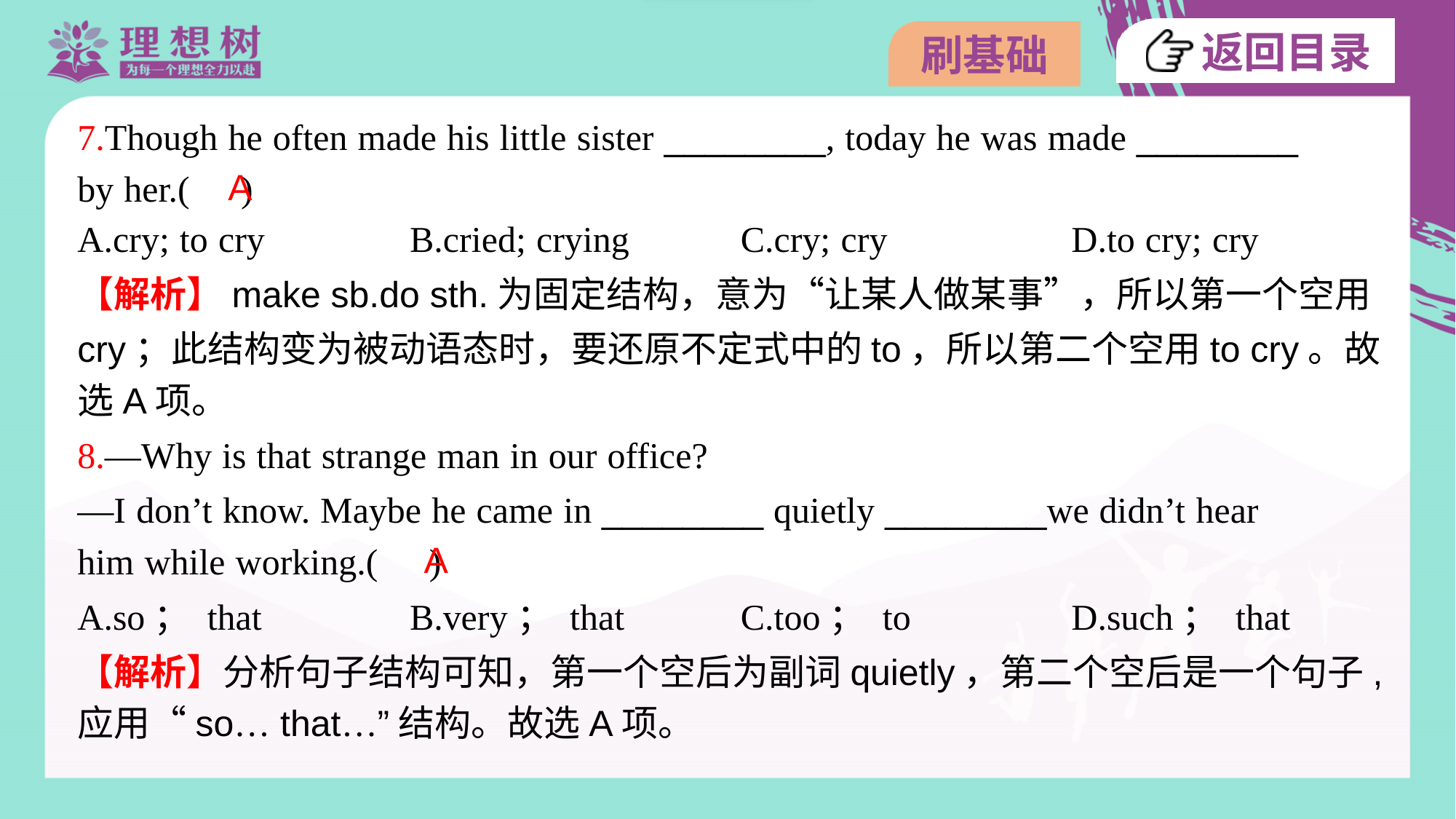

7.Though he often made his little sister ________, today he was made ________
by her.(     )
A
A.cry; to cry	B.cried; crying	C.cry; cry	D.to cry; cry
【解析】make sb.do sth.为固定结构，意为“让某人做某事”，所以第一个空用
cry；此结构变为被动语态时，要还原不定式中的to，所以第二个空用to cry。故
选A项。
8.—Why is that strange man in our office?
—I don’t know. Maybe he came in ________ quietly ________we didn’t hear
him while working.(     )
A
A.so； that	B.very； that	C.too； to	D.such； that
【解析】分析句子结构可知，第一个空后为副词quietly，第二个空后是一个句子,
应用“so… that…”结构。故选A项。